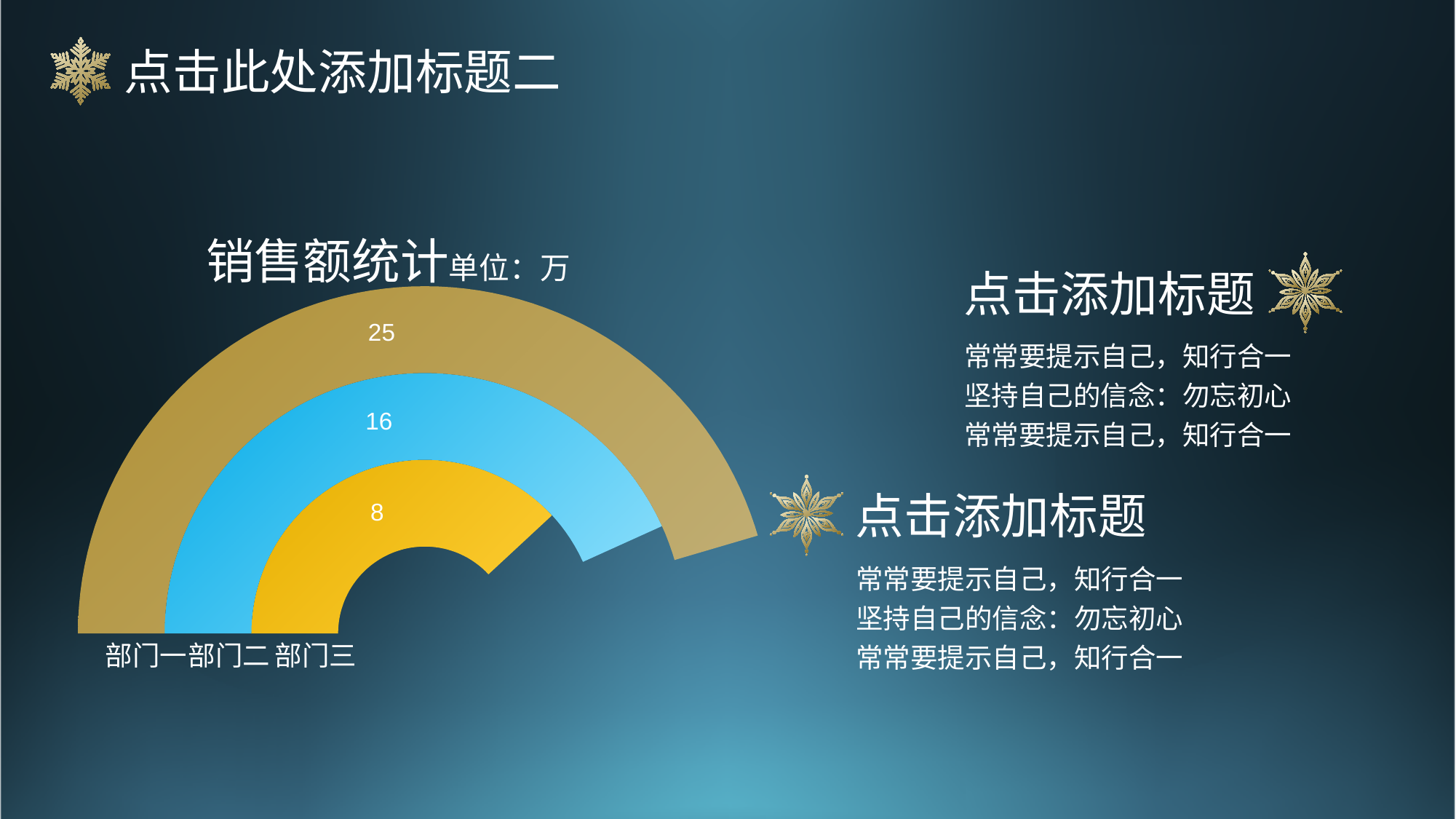

点击此处添加标题二

销售额统计单位：万

点击添加标题

### Chart

| Category | 列1 | 列2 | 列3 |
|---|---|---|---|
| 辅助1数据 | 10.5 | 18.5 | 27.5 |
| 销售额 | 8.0 | 16.0 | 25.0 |
| 辅助2数据 | 2.5 | 2.5 | 2.5 |
常常要提示自己，知行合一
坚持自己的信念：勿忘初心
常常要提示自己，知行合一

点击添加标题
常常要提示自己，知行合一
坚持自己的信念：勿忘初心
常常要提示自己，知行合一
部门一
部门二
部门三